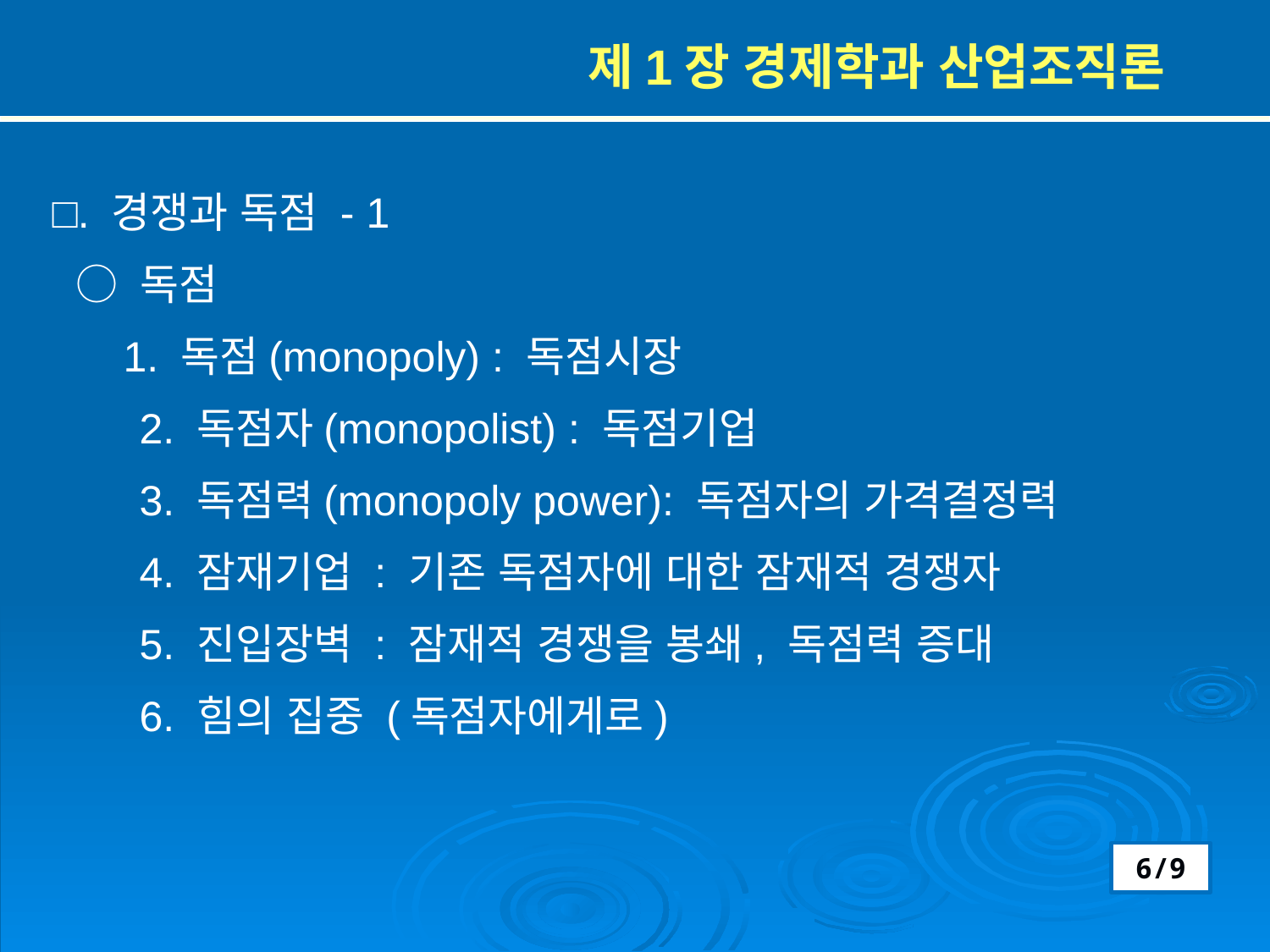

제1장 경제학과 산업조직론

□. 경쟁과 독점 - 1
  ○ 독점
      1. 독점(monopoly) : 독점시장
  2. 독점자(monopolist) : 독점기업
  3. 독점력(monopoly power): 독점자의 가격결정력
  4. 잠재기업 : 기존 독점자에 대한 잠재적 경쟁자
  5. 진입장벽 : 잠재적 경쟁을 봉쇄, 독점력 증대
  6. 힘의 집중 (독점자에게로)
6/9